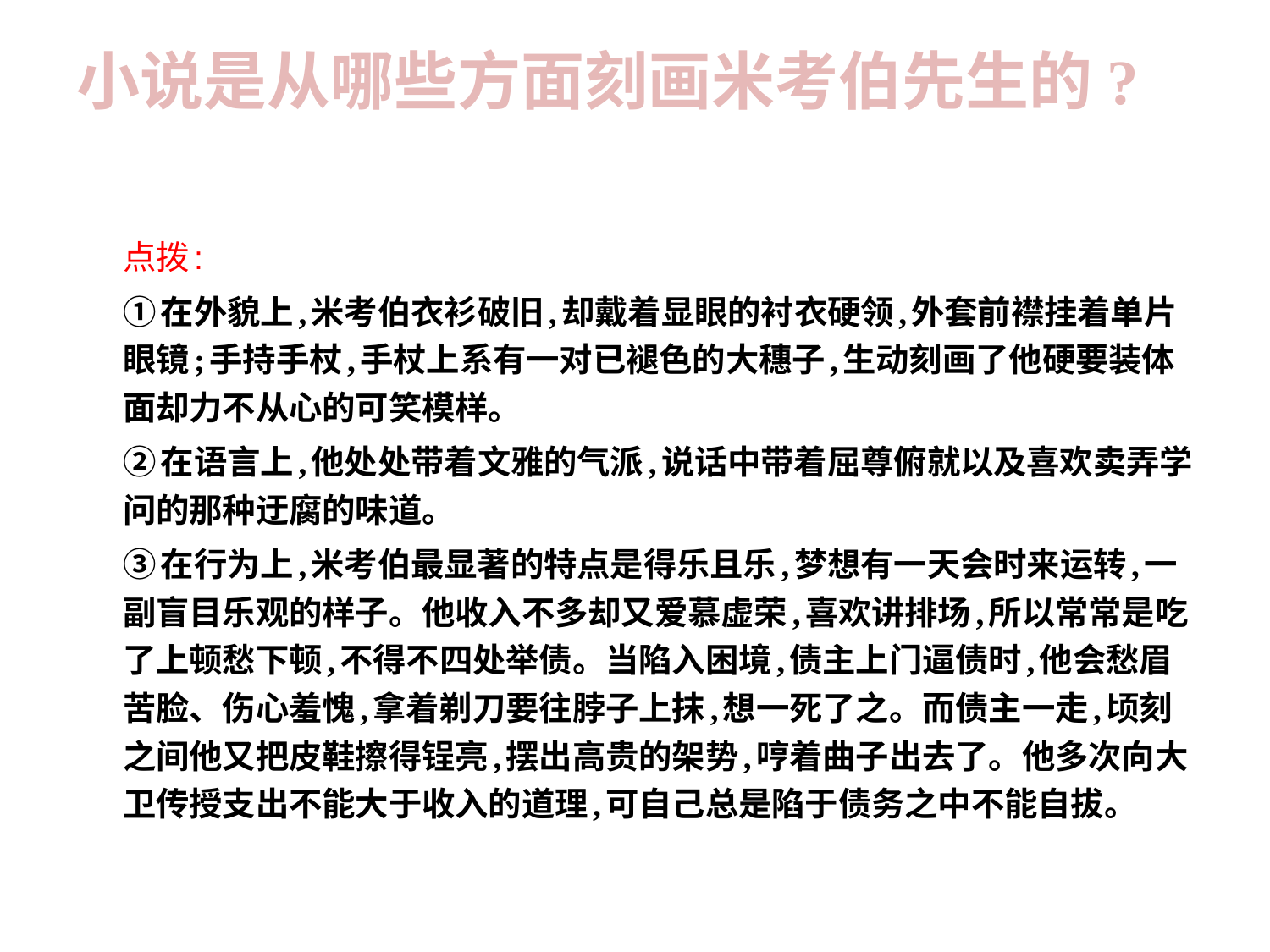

# 小说是从哪些方面刻画米考伯先生的?
点拨:
①在外貌上,米考伯衣衫破旧,却戴着显眼的衬衣硬领,外套前襟挂着单片眼镜;手持手杖,手杖上系有一对已褪色的大穗子,生动刻画了他硬要装体面却力不从心的可笑模样。
②在语言上,他处处带着文雅的气派,说话中带着屈尊俯就以及喜欢卖弄学问的那种迂腐的味道。
③在行为上,米考伯最显著的特点是得乐且乐,梦想有一天会时来运转,一副盲目乐观的样子。他收入不多却又爱慕虚荣,喜欢讲排场,所以常常是吃了上顿愁下顿,不得不四处举债。当陷入困境,债主上门逼债时,他会愁眉苦脸、伤心羞愧,拿着剃刀要往脖子上抹,想一死了之。而债主一走,顷刻之间他又把皮鞋擦得锃亮,摆出高贵的架势,哼着曲子出去了。他多次向大卫传授支出不能大于收入的道理,可自己总是陷于债务之中不能自拔。